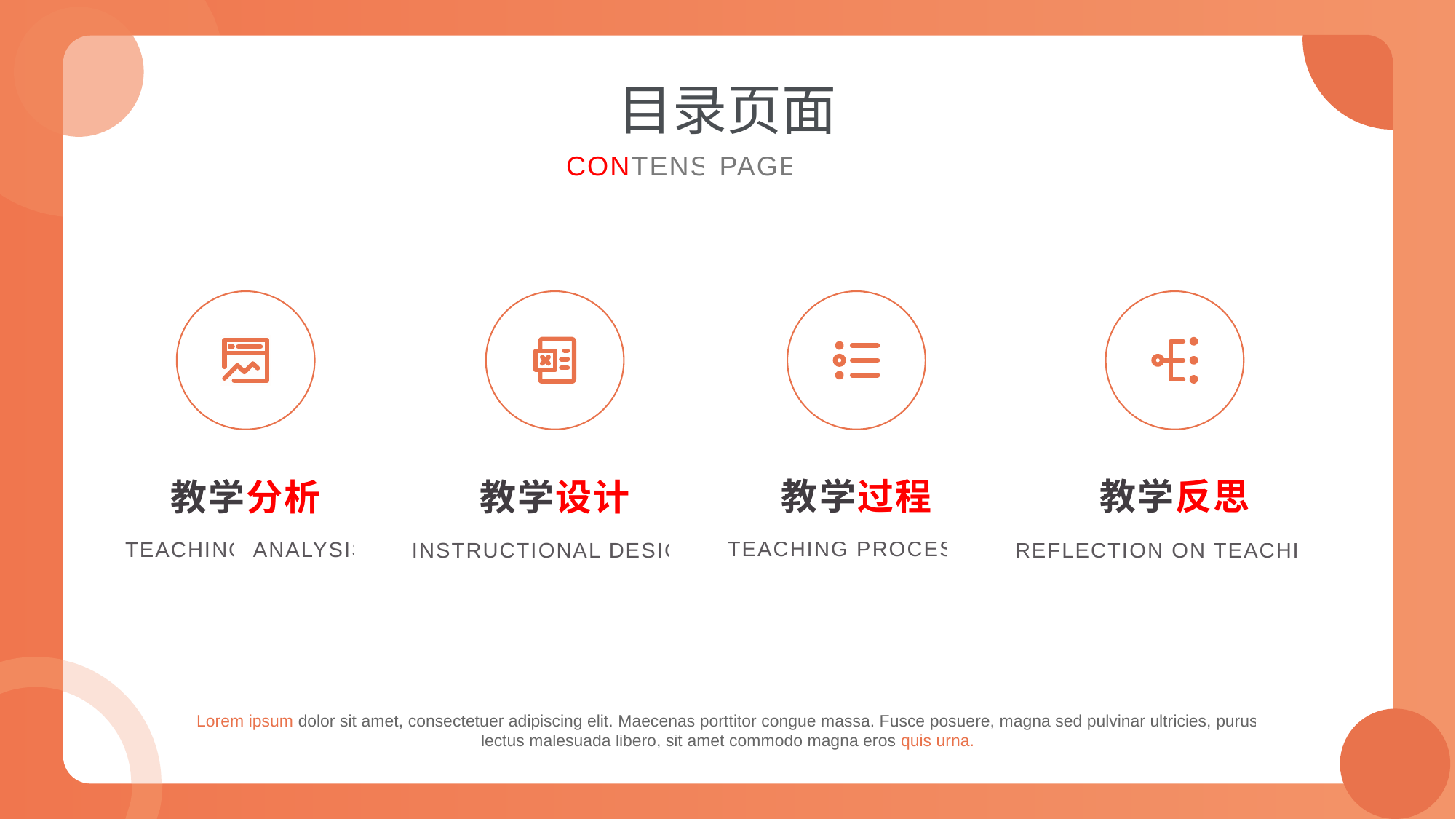

目录页面
CONTENS PAGE

教学反思
REFLECTION ON TEACHING
教学过程
TEACHING PROCESS
教学设计
INSTRUCTIONAL DESIGN
教学分析
TEACHING ANALYSIS

Lorem ipsum dolor sit amet, consectetuer adipiscing elit. Maecenas porttitor congue massa. Fusce posuere, magna sed pulvinar ultricies, purus lectus malesuada libero, sit amet commodo magna eros quis urna.